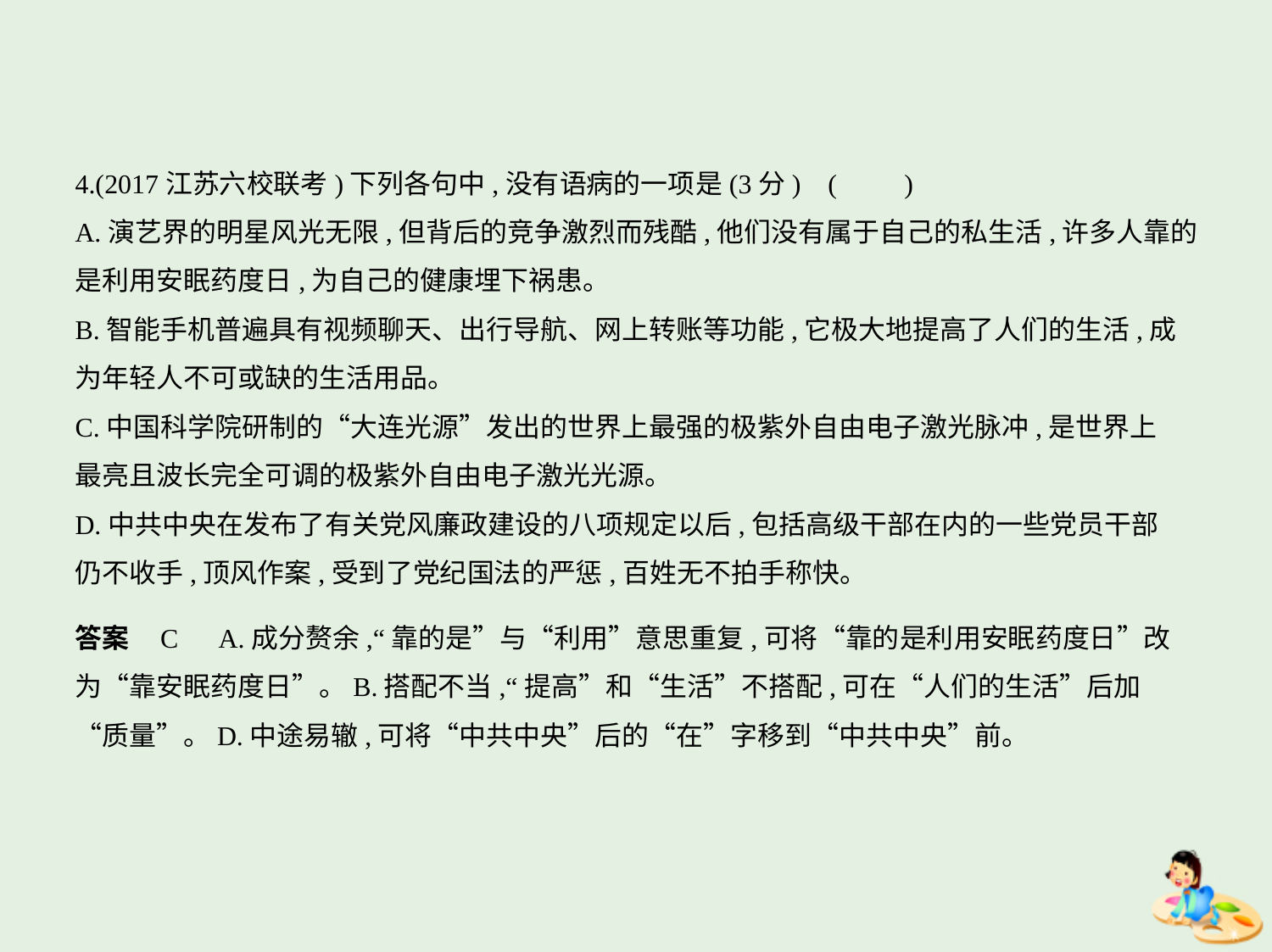

4.(2017江苏六校联考)下列各句中,没有语病的一项是(3分) (　　)
A.演艺界的明星风光无限,但背后的竞争激烈而残酷,他们没有属于自己的私生活,许多人靠的
是利用安眠药度日,为自己的健康埋下祸患。
B.智能手机普遍具有视频聊天、出行导航、网上转账等功能,它极大地提高了人们的生活,成
为年轻人不可或缺的生活用品。
C.中国科学院研制的“大连光源”发出的世界上最强的极紫外自由电子激光脉冲,是世界上
最亮且波长完全可调的极紫外自由电子激光光源。
D.中共中央在发布了有关党风廉政建设的八项规定以后,包括高级干部在内的一些党员干部
仍不收手,顶风作案,受到了党纪国法的严惩,百姓无不拍手称快。
答案    C　A.成分赘余,“靠的是”与“利用”意思重复,可将“靠的是利用安眠药度日”改
为“靠安眠药度日”。B.搭配不当,“提高”和“生活”不搭配,可在“人们的生活”后加
“质量”。D.中途易辙,可将“中共中央”后的“在”字移到“中共中央”前。